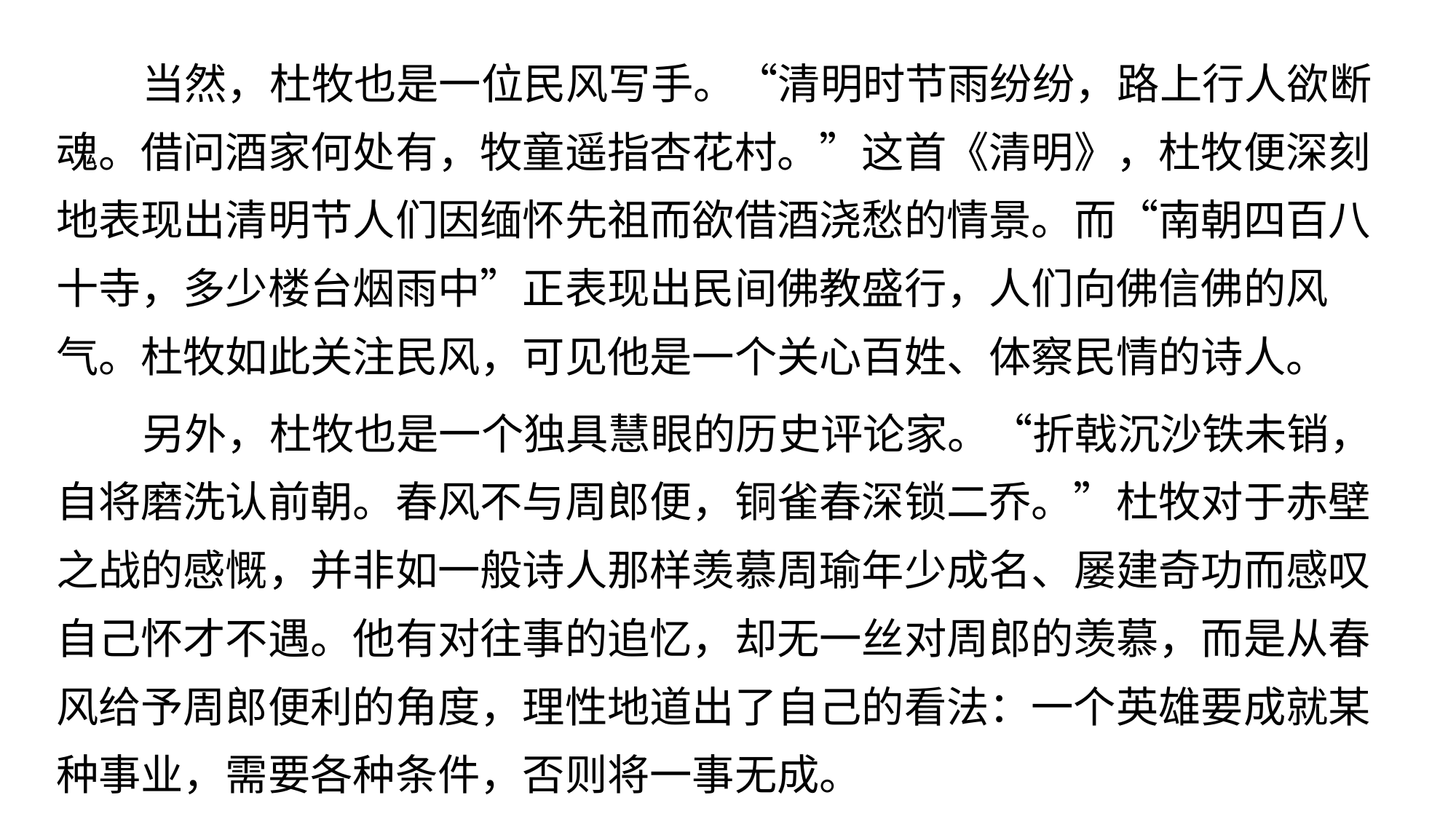

当然，杜牧也是一位民风写手。“清明时节雨纷纷，路上行人欲断魂。借问酒家何处有，牧童遥指杏花村。”这首《清明》，杜牧便深刻地表现出清明节人们因缅怀先祖而欲借酒浇愁的情景。而“南朝四百八十寺，多少楼台烟雨中”正表现出民间佛教盛行，人们向佛信佛的风气。杜牧如此关注民风，可见他是一个关心百姓、体察民情的诗人。
另外，杜牧也是一个独具慧眼的历史评论家。“折戟沉沙铁未销，自将磨洗认前朝。春风不与周郎便，铜雀春深锁二乔。”杜牧对于赤壁之战的感慨，并非如一般诗人那样羡慕周瑜年少成名、屡建奇功而感叹自己怀才不遇。他有对往事的追忆，却无一丝对周郎的羡慕，而是从春风给予周郎便利的角度，理性地道出了自己的看法：一个英雄要成就某种事业，需要各种条件，否则将一事无成。